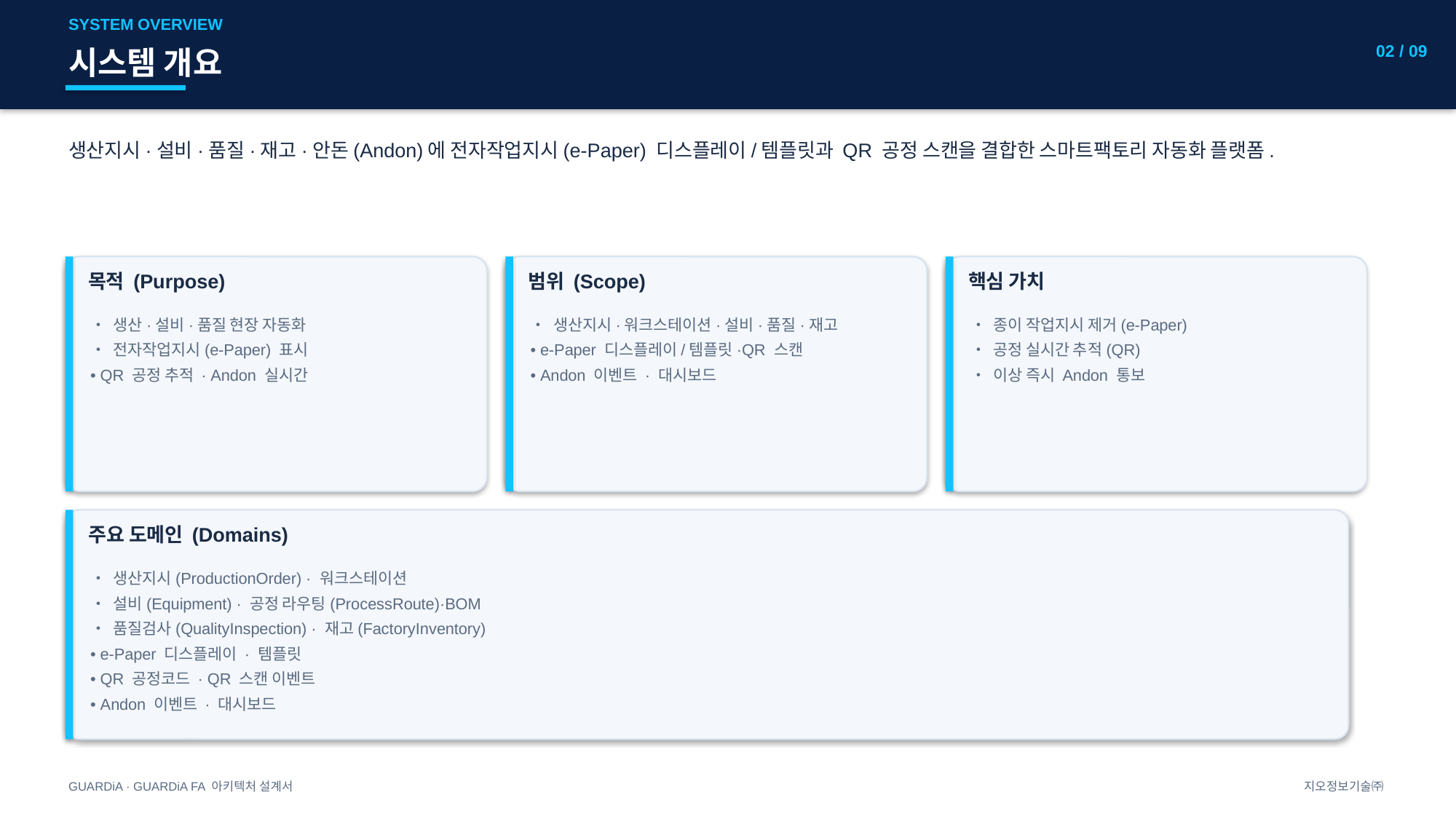

SYSTEM OVERVIEW
02 / 09
시스템 개요

생산지시·설비·품질·재고·안돈(Andon)에 전자작업지시(e-Paper) 디스플레이/템플릿과 QR 공정 스캔을 결합한 스마트팩토리 자동화 플랫폼.

목적 (Purpose)
범위 (Scope)
핵심 가치
• 생산·설비·품질 현장 자동화
• 전자작업지시(e-Paper) 표시
• QR 공정 추적 · Andon 실시간
• 생산지시·워크스테이션·설비·품질·재고
• e-Paper 디스플레이/템플릿·QR 스캔
• Andon 이벤트 · 대시보드
• 종이 작업지시 제거(e-Paper)
• 공정 실시간 추적(QR)
• 이상 즉시 Andon 통보

주요 도메인 (Domains)
• 생산지시(ProductionOrder) · 워크스테이션
• 설비(Equipment) · 공정 라우팅(ProcessRoute)·BOM
• 품질검사(QualityInspection) · 재고(FactoryInventory)
• e-Paper 디스플레이 · 템플릿
• QR 공정코드 · QR 스캔 이벤트
• Andon 이벤트 · 대시보드
GUARDiA · GUARDiA FA 아키텍처 설계서
지오정보기술㈜